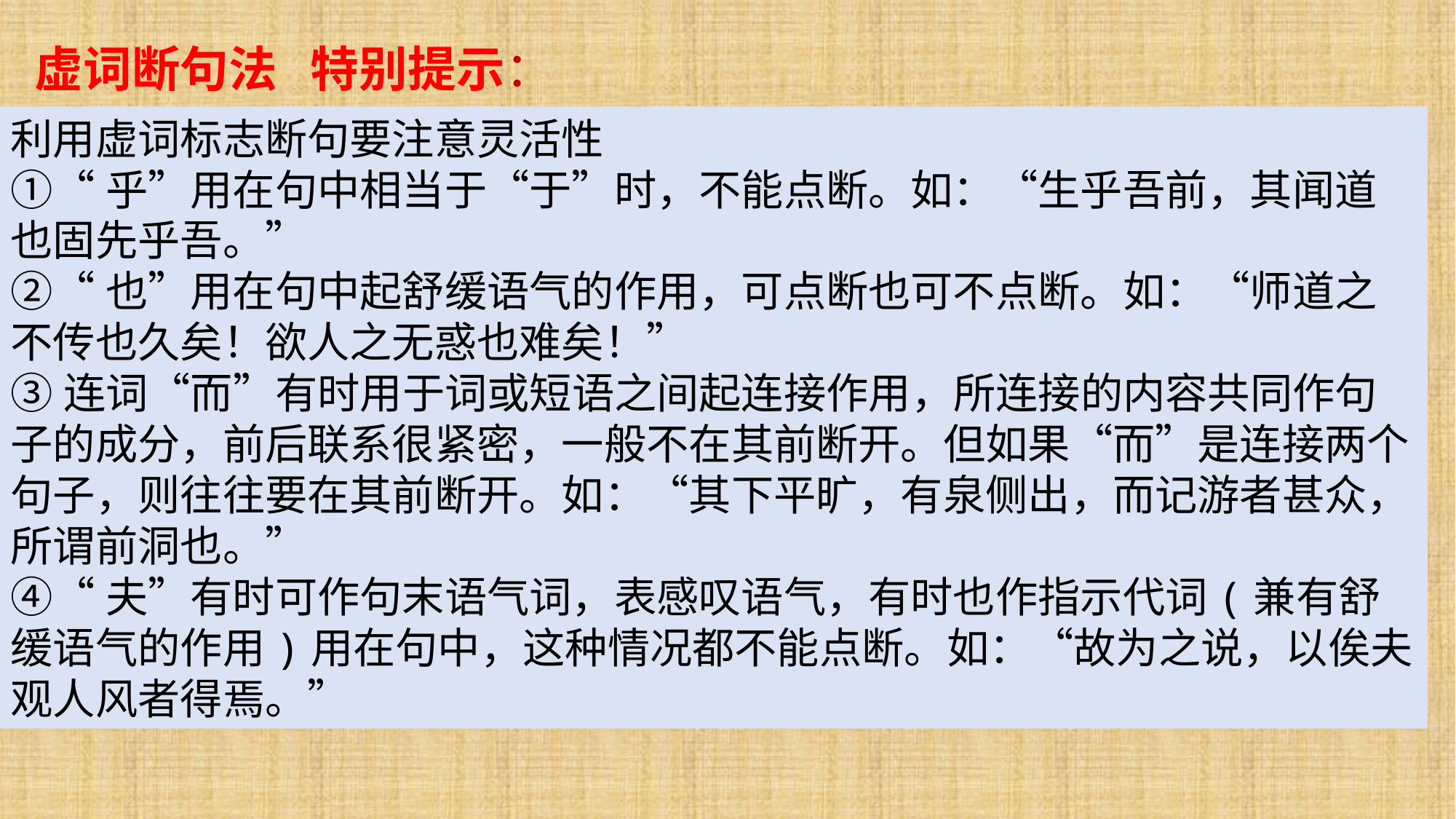

虚词断句法   特别提示：

利用虚词标志断句要注意灵活性
①“乎”用在句中相当于“于”时，不能点断。如：“生乎吾前，其闻道也固先乎吾。”
②“也”用在句中起舒缓语气的作用，可点断也可不点断。如：“师道之不传也久矣！欲人之无惑也难矣！”
③连词“而”有时用于词或短语之间起连接作用，所连接的内容共同作句子的成分，前后联系很紧密，一般不在其前断开。但如果“而”是连接两个句子，则往往要在其前断开。如：“其下平旷，有泉侧出，而记游者甚众，所谓前洞也。”
④“夫”有时可作句末语气词，表感叹语气，有时也作指示代词(兼有舒缓语气的作用)用在句中，这种情况都不能点断。如：“故为之说，以俟夫观人风者得焉。”